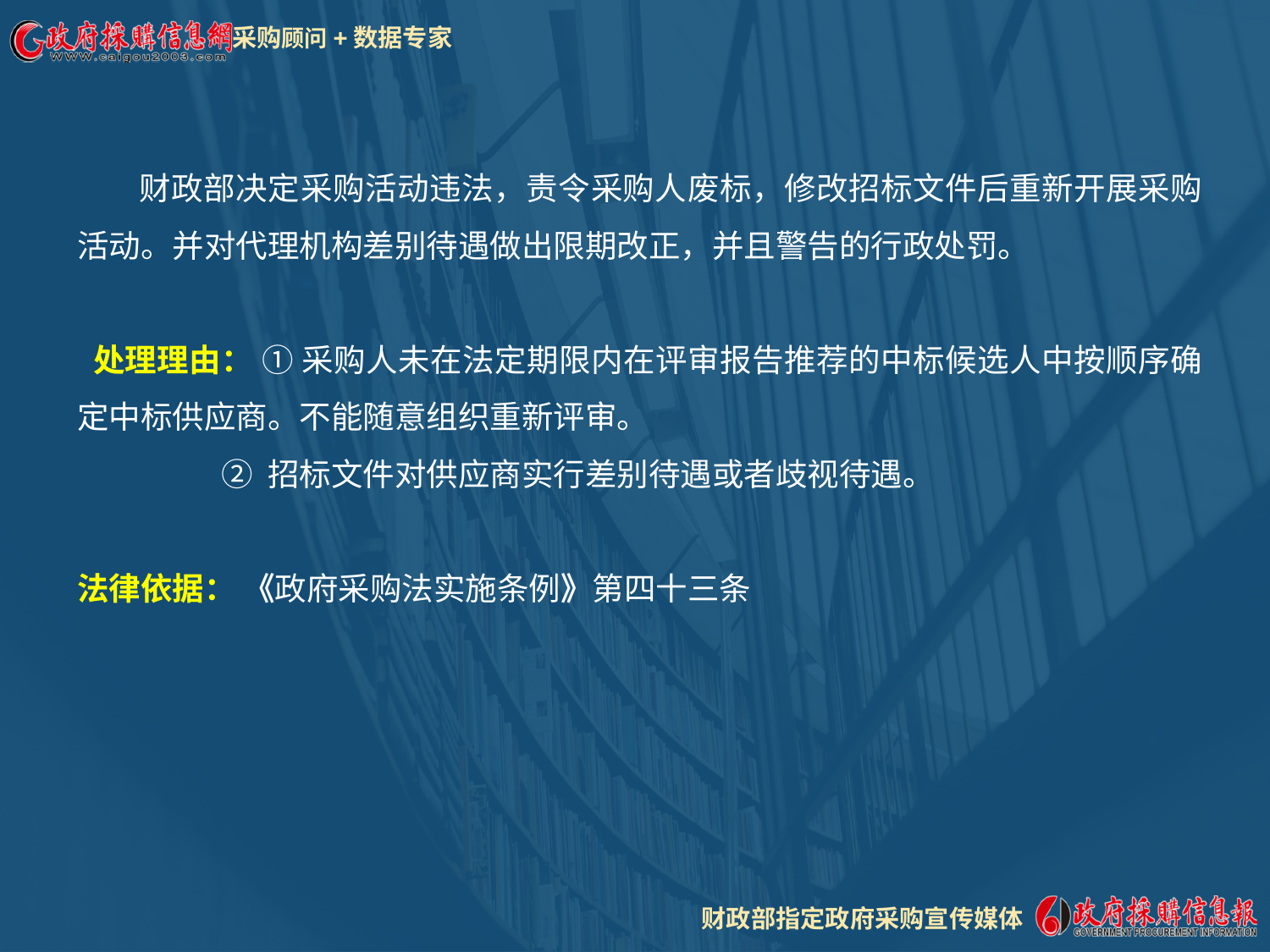

财政部决定采购活动违法，责令采购人废标，修改招标文件后重新开展采购活动。并对代理机构差别待遇做出限期改正，并且警告的行政处罚。

 处理理由： ① 采购人未在法定期限内在评审报告推荐的中标候选人中按顺序确定中标供应商。不能随意组织重新评审。
                    ② 招标文件对供应商实行差别待遇或者歧视待遇。

法律依据： 《政府采购法实施条例》第四十三条